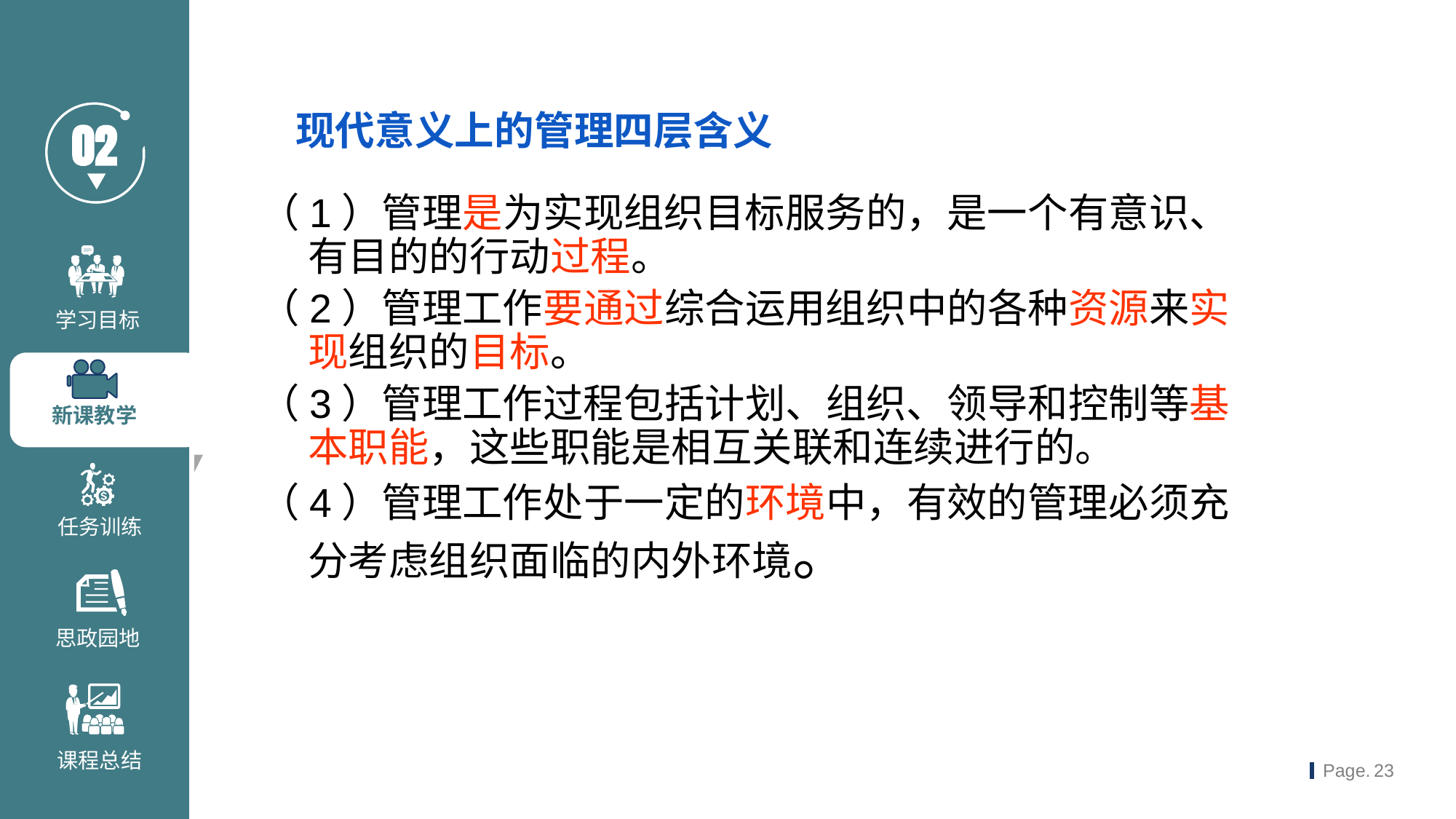

现代意义上的管理四层含义
（1）管理是为实现组织目标服务的，是一个有意识、有目的的行动过程。
（2）管理工作要通过综合运用组织中的各种资源来实现组织的目标。
（3）管理工作过程包括计划、组织、领导和控制等基本职能，这些职能是相互关联和连续进行的。
（4）管理工作处于一定的环境中，有效的管理必须充分考虑组织面临的内外环境。